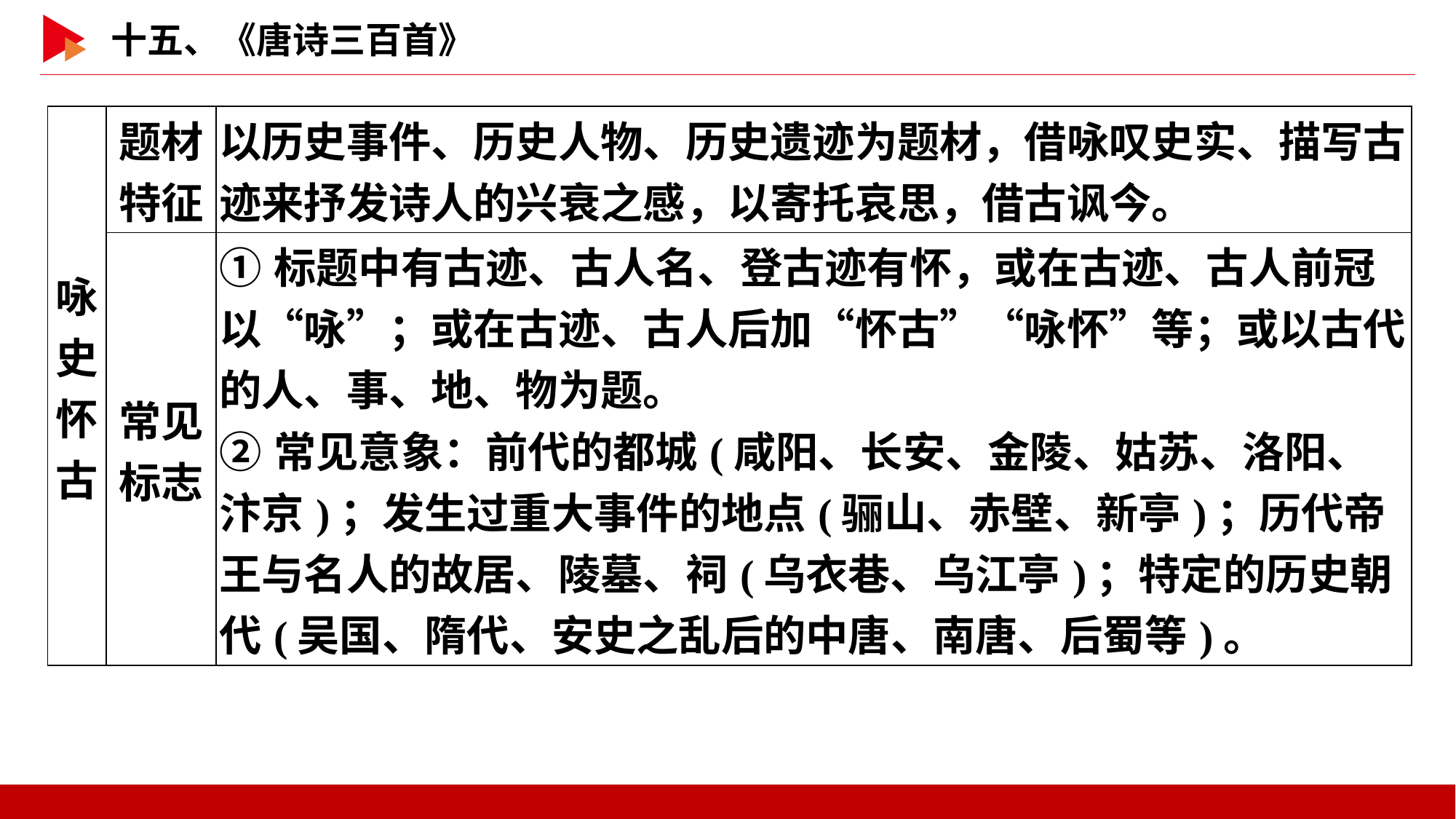

| 咏史 怀古 | 题材 特征 | 以历史事件、历史人物、历史遗迹为题材，借咏叹史实、描写古迹来抒发诗人的兴衰之感，以寄托哀思，借古讽今。 |
| --- | --- | --- |
|  | 常见 标志 | ①标题中有古迹、古人名、登古迹有怀，或在古迹、古人前冠以“咏”；或在古迹、古人后加“怀古”“咏怀”等；或以古代的人、事、地、物为题。 ②常见意象：前代的都城(咸阳、长安、金陵、姑苏、洛阳、汴京)；发生过重大事件的地点(骊山、赤壁、新亭)；历代帝王与名人的故居、陵墓、祠(乌衣巷、乌江亭)；特定的历史朝代(吴国、隋代、安史之乱后的中唐、南唐、后蜀等)。 |